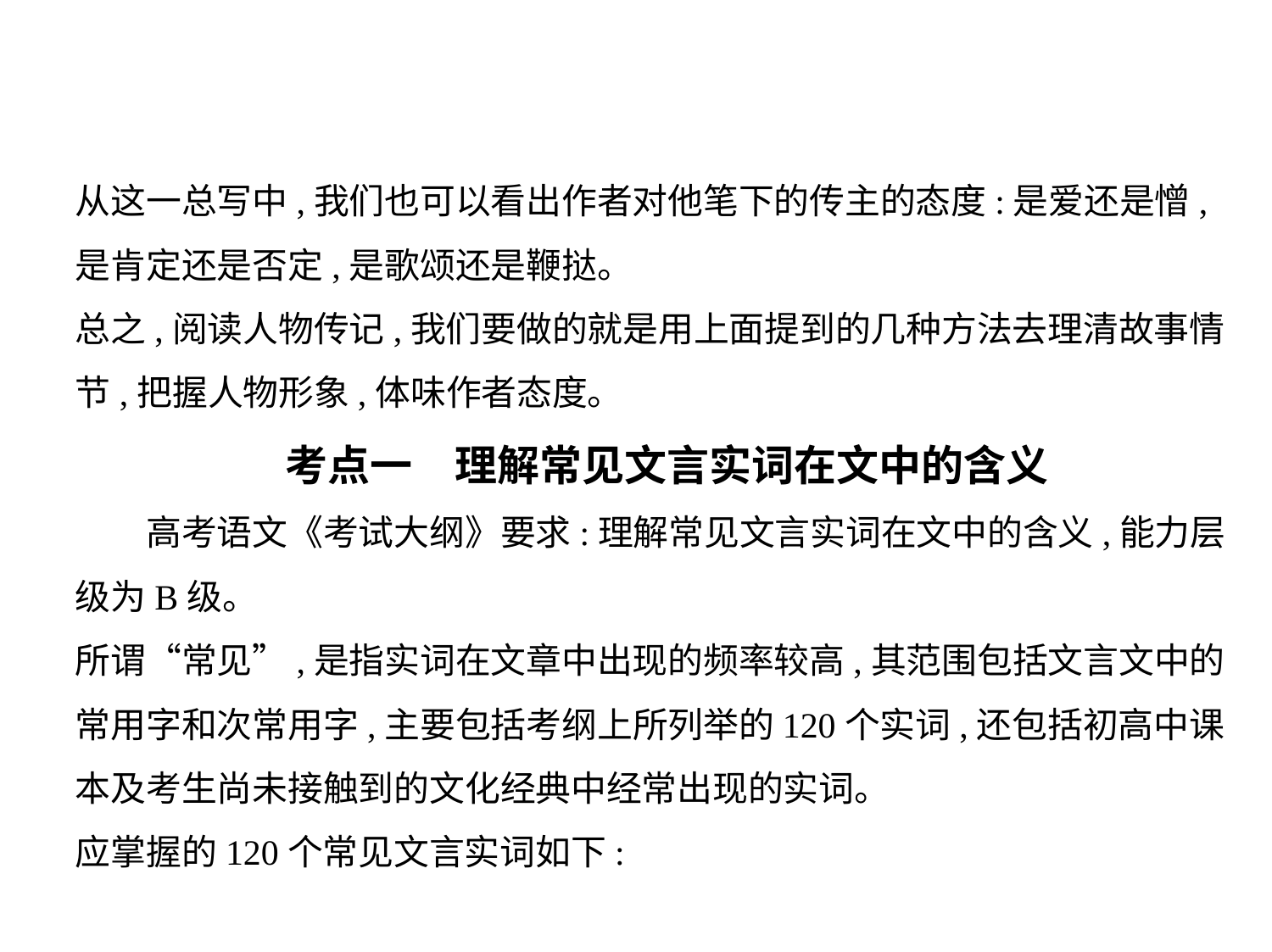

从这一总写中,我们也可以看出作者对他笔下的传主的态度:是爱还是憎,
是肯定还是否定,是歌颂还是鞭挞。
总之,阅读人物传记,我们要做的就是用上面提到的几种方法去理清故事情
节,把握人物形象,体味作者态度。
考点一　理解常见文言实词在文中的含义
　　高考语文《考试大纲》要求:理解常见文言实词在文中的含义,能力层
级为B级。
所谓“常见”,是指实词在文章中出现的频率较高,其范围包括文言文中的
常用字和次常用字,主要包括考纲上所列举的120个实词,还包括初高中课
本及考生尚未接触到的文化经典中经常出现的实词。
应掌握的120个常见文言实词如下: